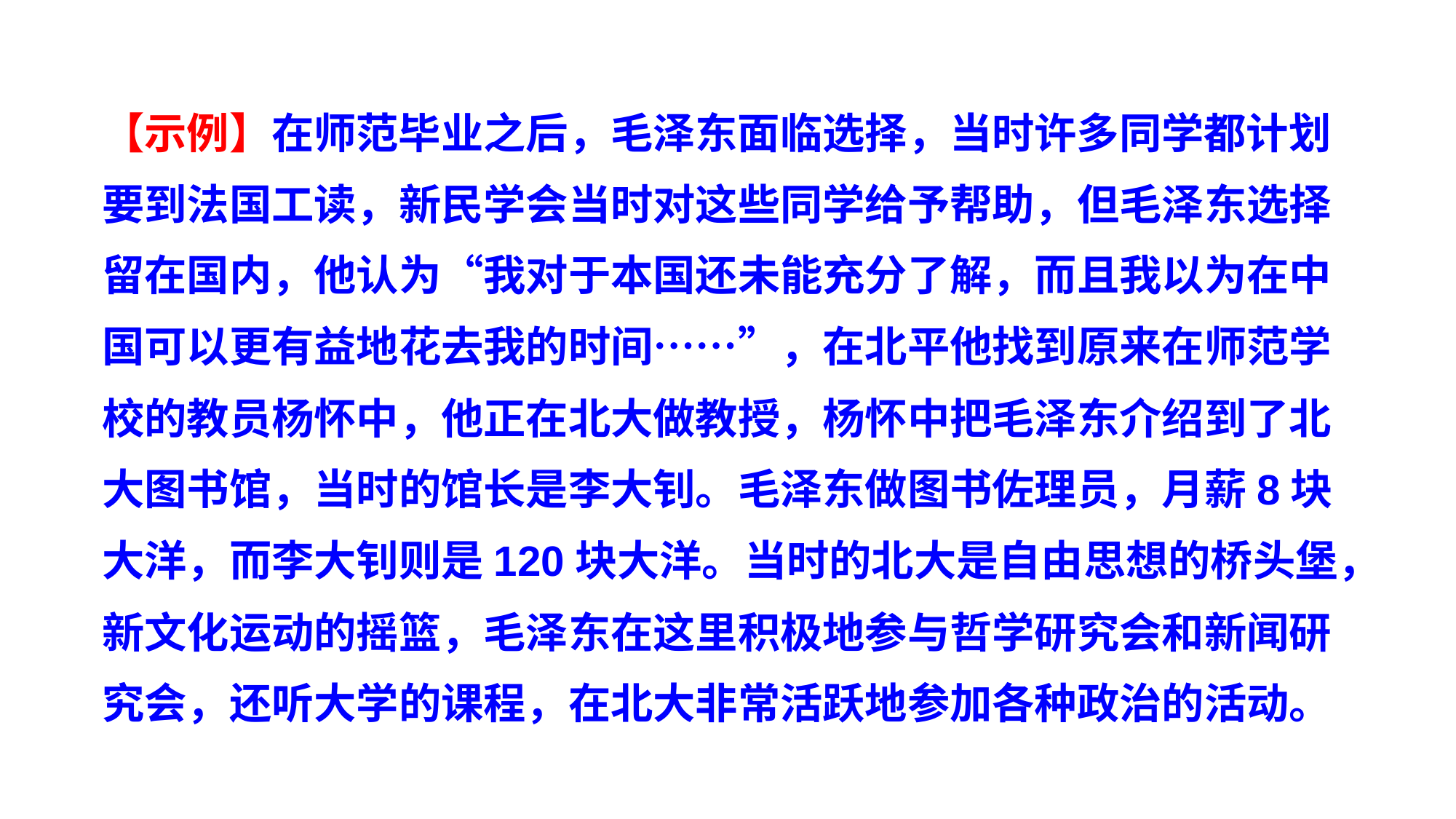

【示例】在师范毕业之后，毛泽东面临选择，当时许多同学都计划要到法国工读，新民学会当时对这些同学给予帮助，但毛泽东选择留在国内，他认为“我对于本国还未能充分了解，而且我以为在中国可以更有益地花去我的时间……”，在北平他找到原来在师范学校的教员杨怀中，他正在北大做教授，杨怀中把毛泽东介绍到了北大图书馆，当时的馆长是李大钊。毛泽东做图书佐理员，月薪8块大洋，而李大钊则是120块大洋。当时的北大是自由思想的桥头堡，新文化运动的摇篮，毛泽东在这里积极地参与哲学研究会和新闻研究会，还听大学的课程，在北大非常活跃地参加各种政治的活动。